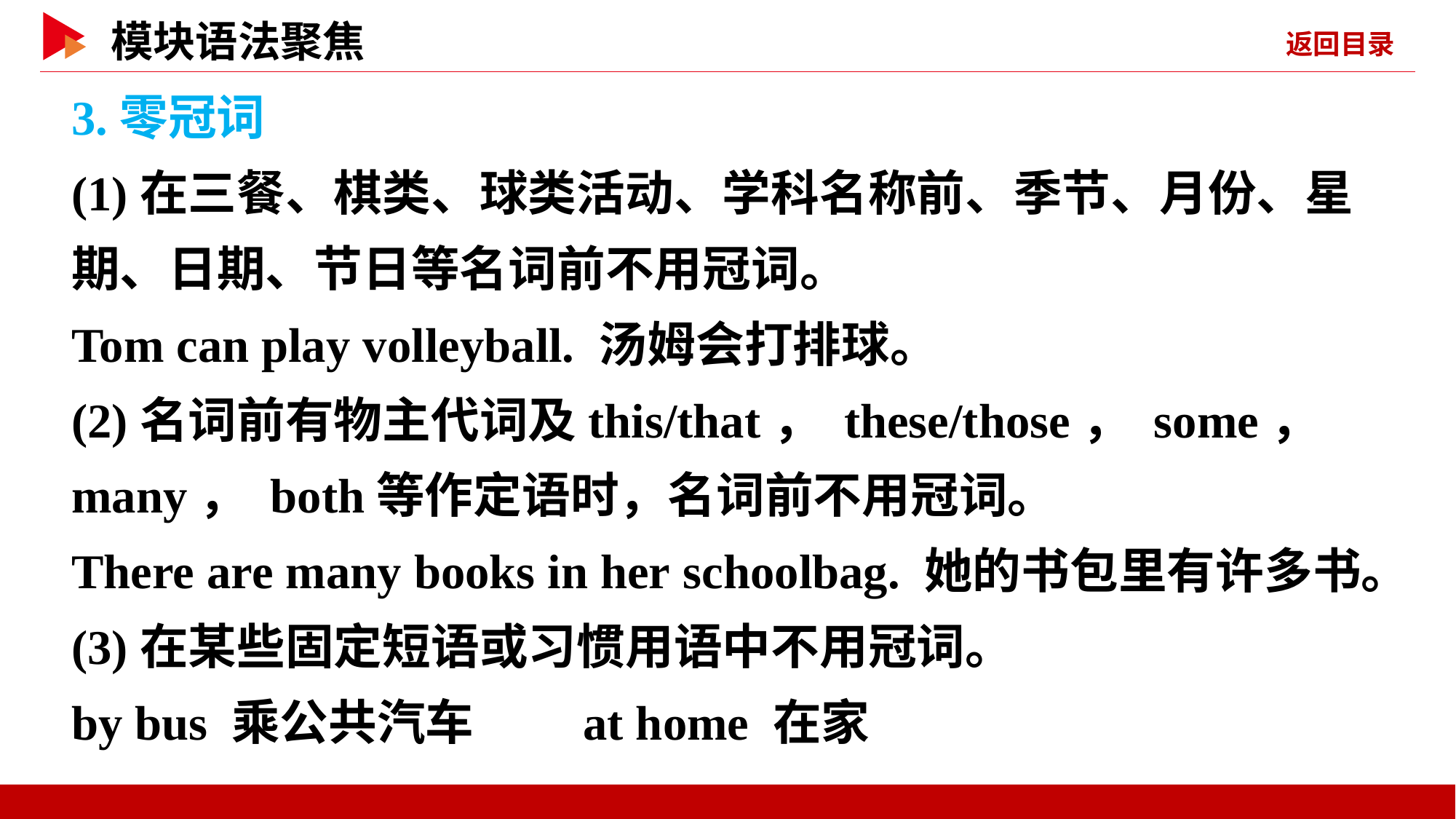

3.零冠词
(1)在三餐、棋类、球类活动、学科名称前、季节、月份、星期、日期、节日等名词前不用冠词。
Tom can play volleyball. 汤姆会打排球。
(2)名词前有物主代词及this/that， these/those， some， many， both等作定语时，名词前不用冠词。
There are many books in her schoolbag. 她的书包里有许多书。
(3)在某些固定短语或习惯用语中不用冠词。
by bus 乘公共汽车　　at home 在家